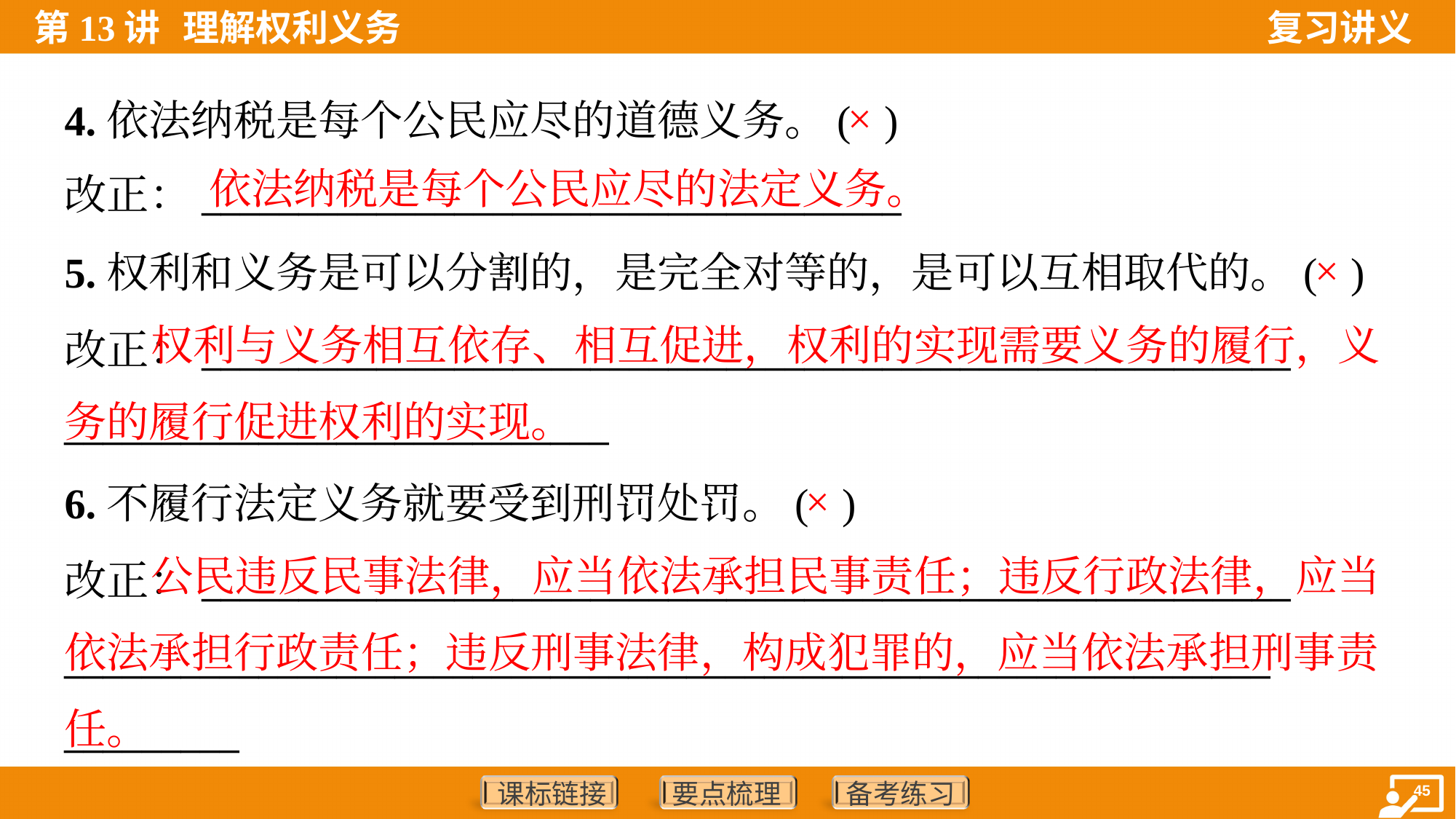

4.依法纳税是每个公民应尽的道德义务。(   )
改正：____________________________________
×
依法纳税是每个公民应尽的法定义务。
5.权利和义务是可以分割的，是完全对等的，是可以互相取代的。(   )
改正：________________________________________________________
____________________________
×
       权利与义务相互依存、相互促进，权利的实现需要义务的履行，义务的履行促进权利的实现。
6.不履行法定义务就要受到刑罚处罚。(   )
改正：________________________________________________________
______________________________________________________________
_________
×
       公民违反民事法律，应当依法承担民事责任；违反行政法律，应当依法承担行政责任；违反刑事法律，构成犯罪的，应当依法承担刑事责任。